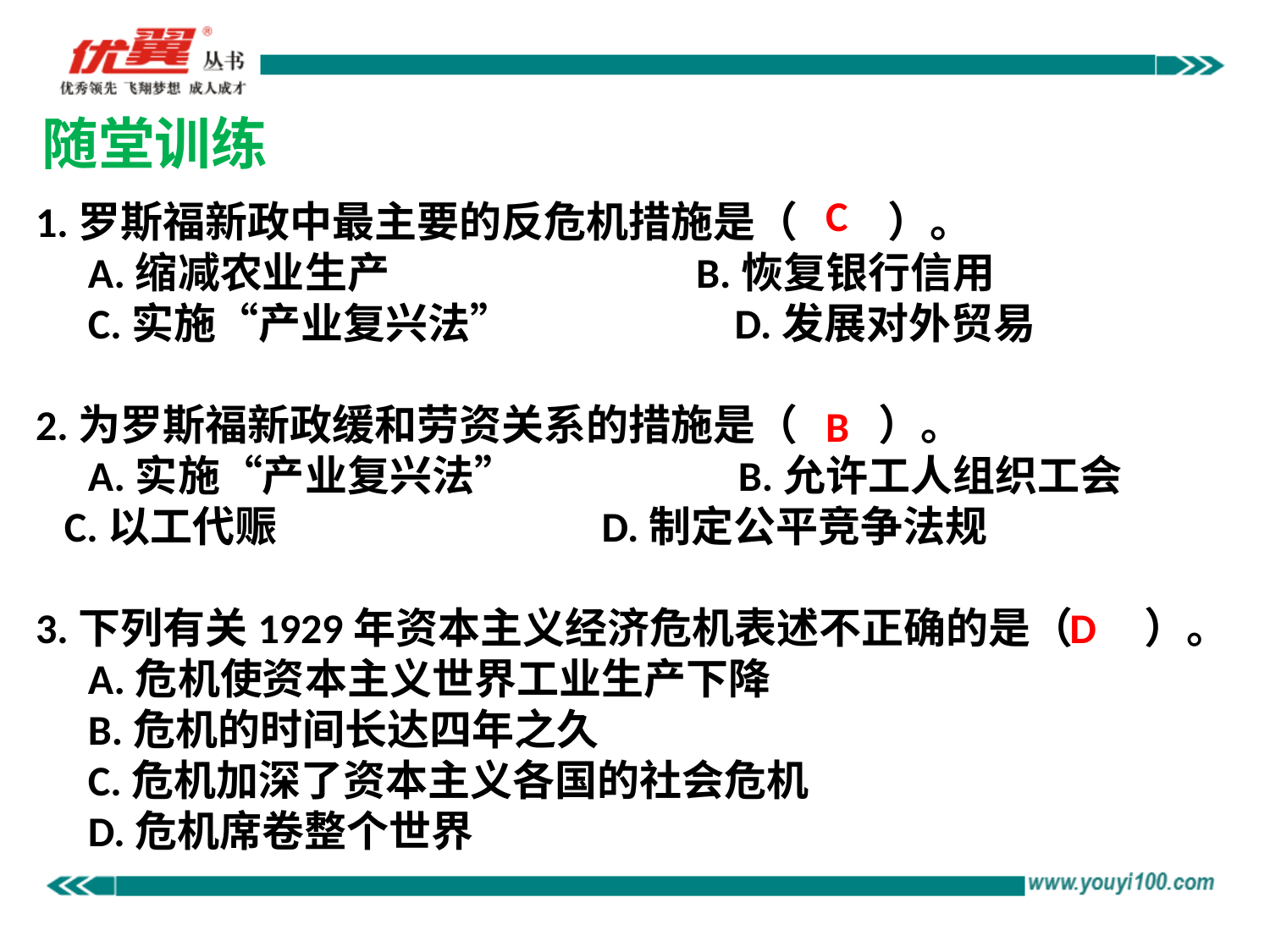

随堂训练
C
1.罗斯福新政中最主要的反危机措施是（　     ）。
　A.缩减农业生产　　　　　　　B.恢复银行信用
　C.实施“产业复兴法”　　　　　D.发展对外贸易

2.为罗斯福新政缓和劳资关系的措施是（　    ）。
　A.实施“产业复兴法”　　　　　B.允许工人组织工会
   C.以工代赈                                 D.制定公平竞争法规

3.下列有关1929年资本主义经济危机表述不正确的是（　   ）。
　A.危机使资本主义世界工业生产下降
　B.危机的时间长达四年之久
　C.危机加深了资本主义各国的社会危机
　D.危机席卷整个世界
B
D